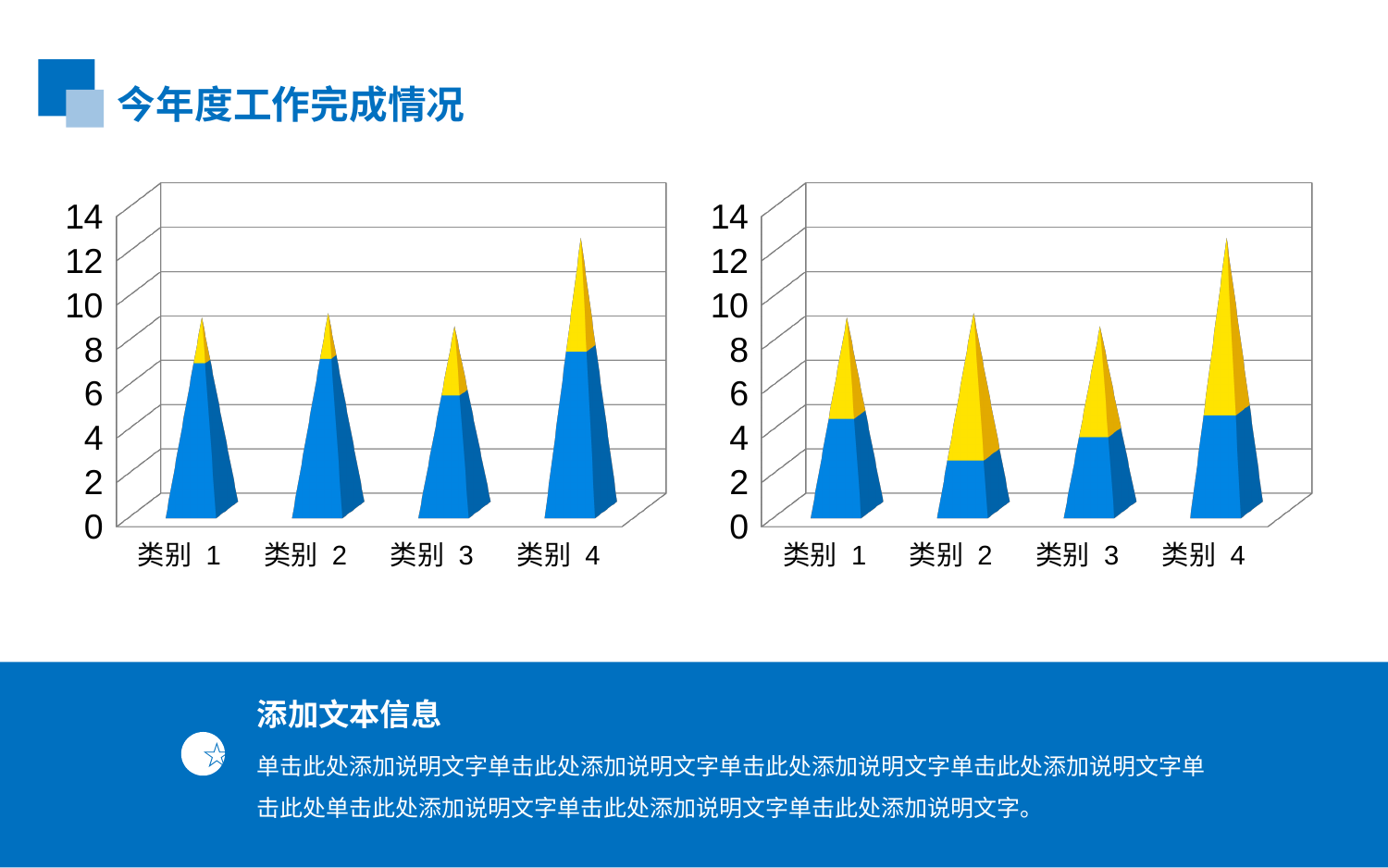

今年度工作完成情况

[unsupported chart]

[unsupported chart]

添加文本信息
单击此处添加说明文字单击此处添加说明文字单击此处添加说明文字单击此处添加说明文字单击此处单击此处添加说明文字单击此处添加说明文字单击此处添加说明文字。
☆